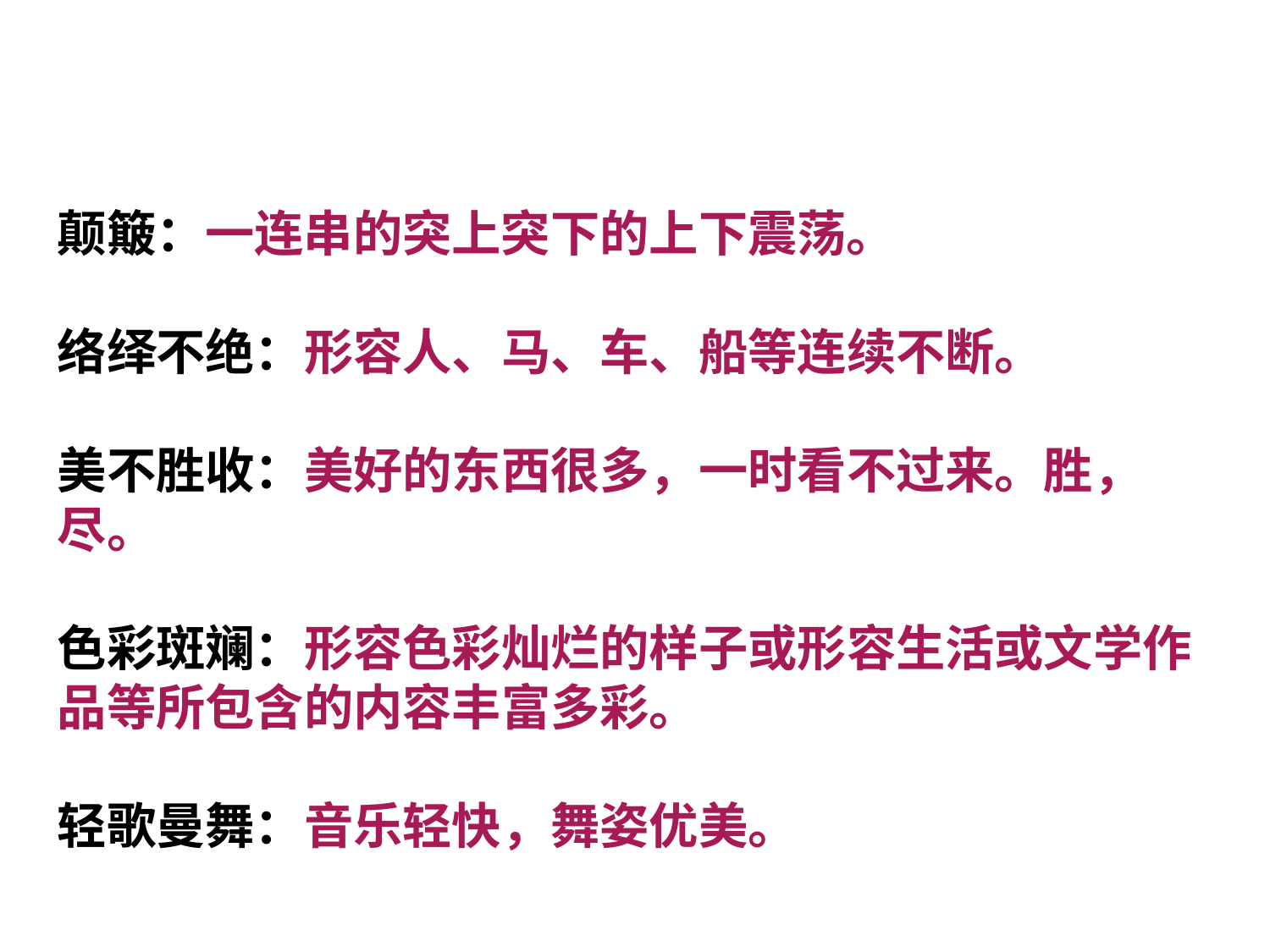

颠簸：一连串的突上突下的上下震荡。

络绎不绝：形容人、马、车、船等连续不断。

美不胜收：美好的东西很多，一时看不过来。胜，尽。

色彩斑斓：形容色彩灿烂的样子或形容生活或文学作品等所包含的内容丰富多彩。

轻歌曼舞：音乐轻快，舞姿优美。